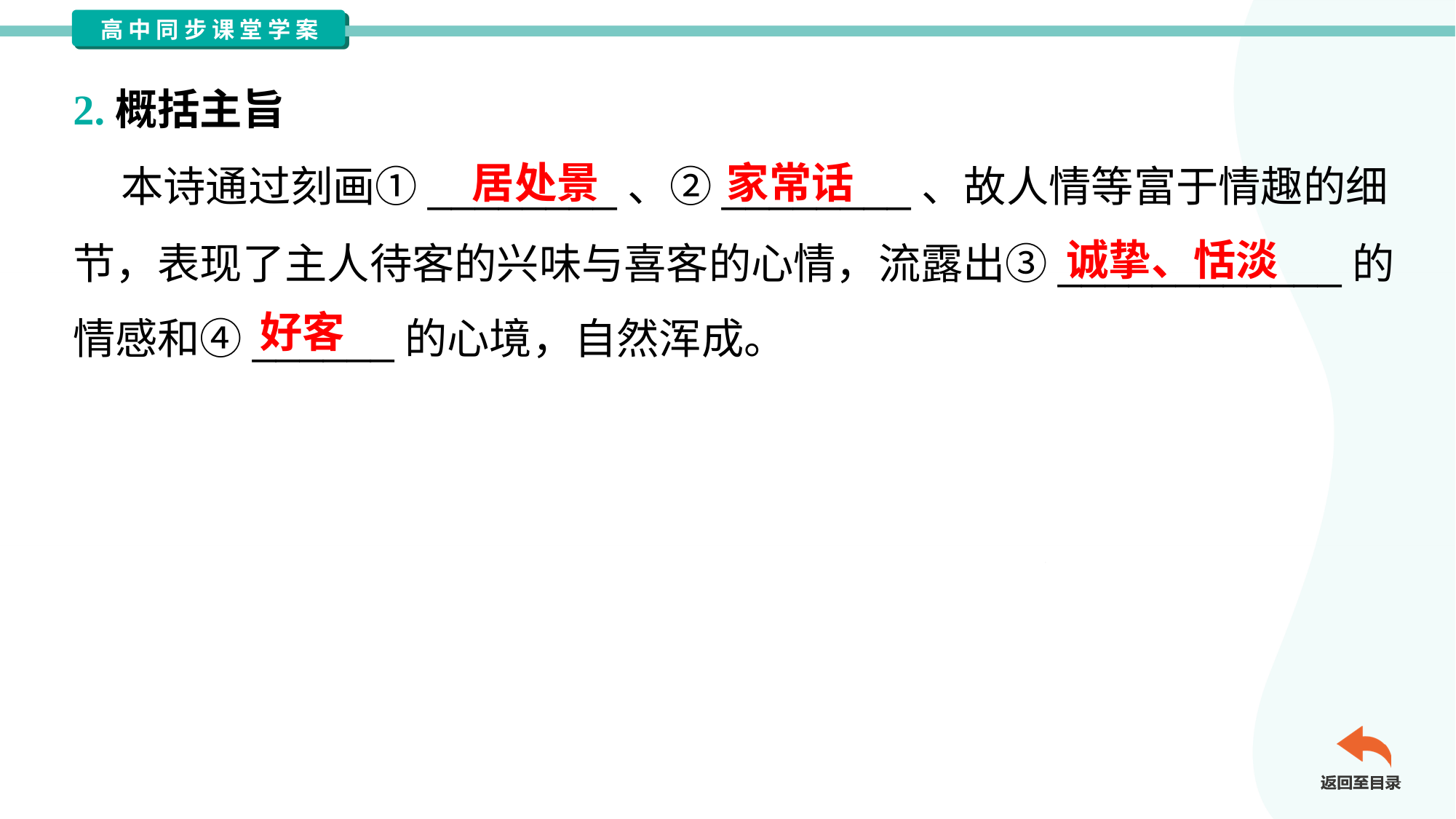

2.概括主旨
    本诗通过刻画①________、②________、故人情等富于情趣的细
节，表现了主人待客的兴味与喜客的心情，流露出③____________的
情感和④______的心境，自然浑成。
居处景
家常话
诚挚、恬淡
好客